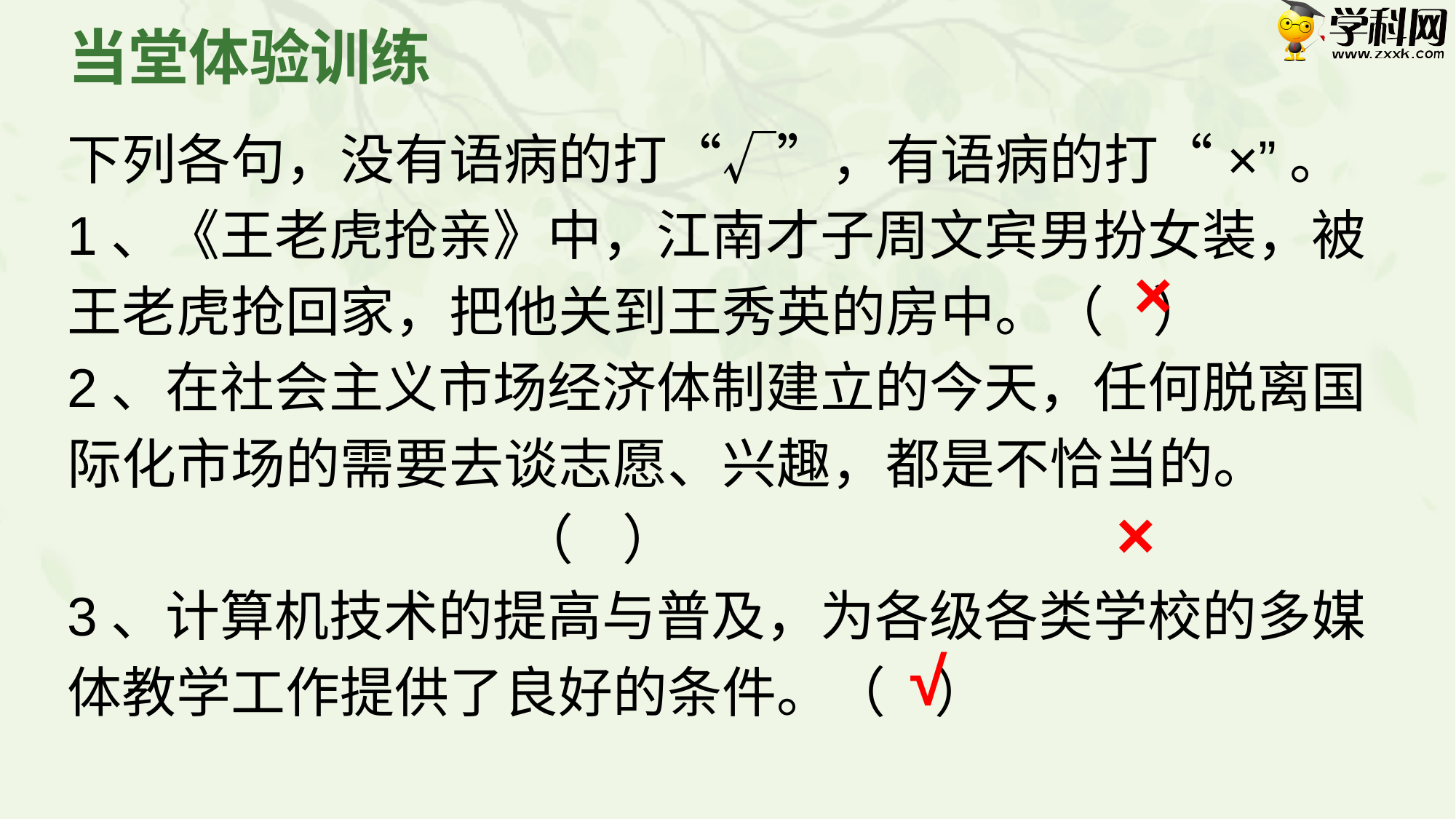

当堂体验训练
下列各句，没有语病的打“√”，有语病的打“×”。
1、《王老虎抢亲》中，江南才子周文宾男扮女装，被王老虎抢回家，把他关到王秀英的房中。（    ）
2、在社会主义市场经济体制建立的今天，任何脱离国际化市场的需要去谈志愿、兴趣，都是不恰当的。
                                    （    ）
3、计算机技术的提高与普及，为各级各类学校的多媒体教学工作提供了良好的条件。（    ）
×
×
√